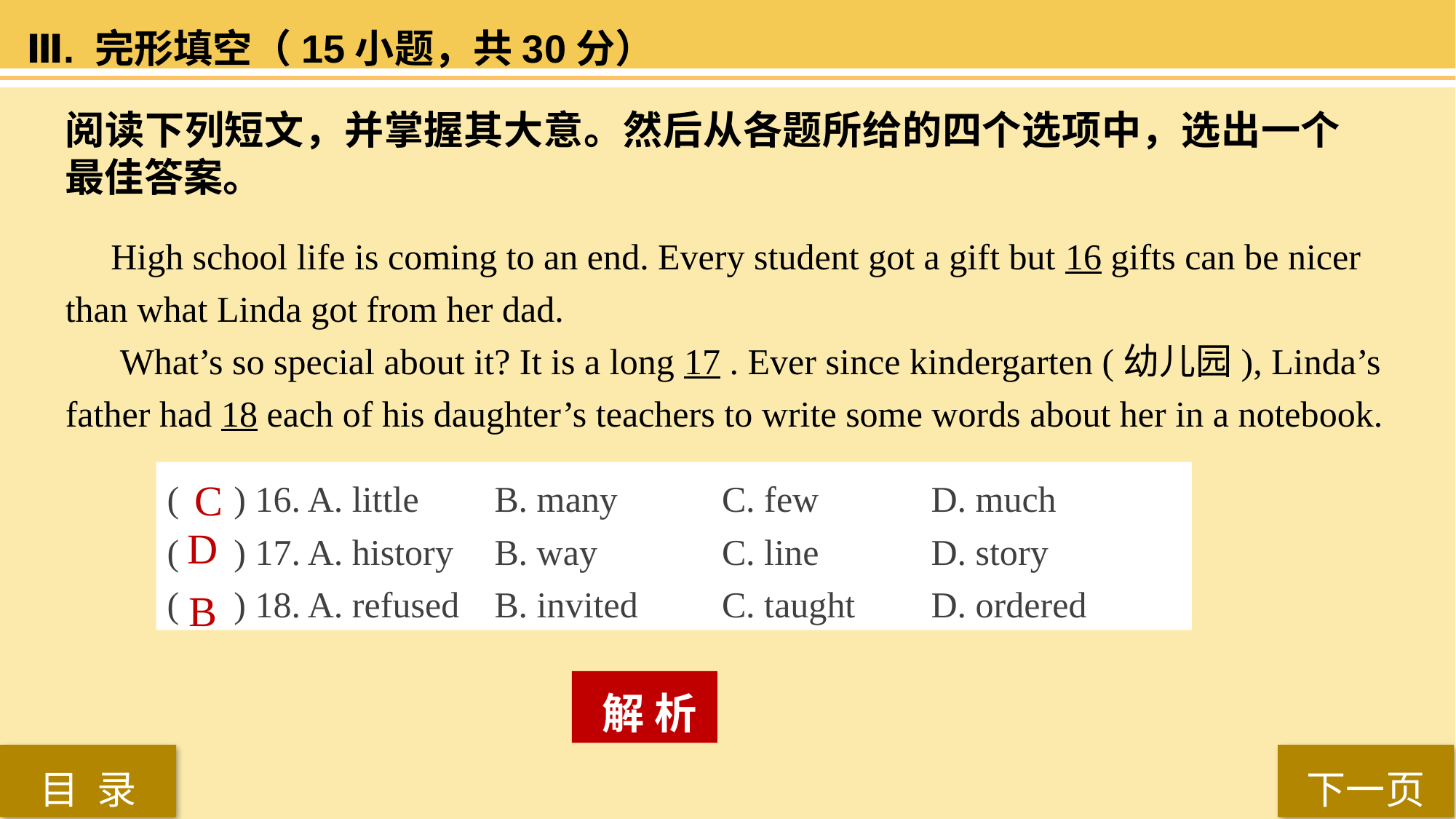

Ⅲ. 完形填空（15小题，共30分）
阅读下列短文，并掌握其大意。然后从各题所给的四个选项中，选出一个最佳答案。
     High school life is coming to an end. Every student got a gift but 16 gifts can be nicer
than what Linda got from her dad.
What’s so special about it? It is a long 17 . Ever since kindergarten (幼儿园), Linda’s
father had 18 each of his daughter’s teachers to write some words about her in a notebook.
(      ) 16. A. little 	B. many	 C. few 	D. much
(      ) 17. A. history 	B. way		 C. line 	D. story
(      ) 18. A. refused 	B. invited	 C. taught 	D. ordered
C
D
B
 解 析